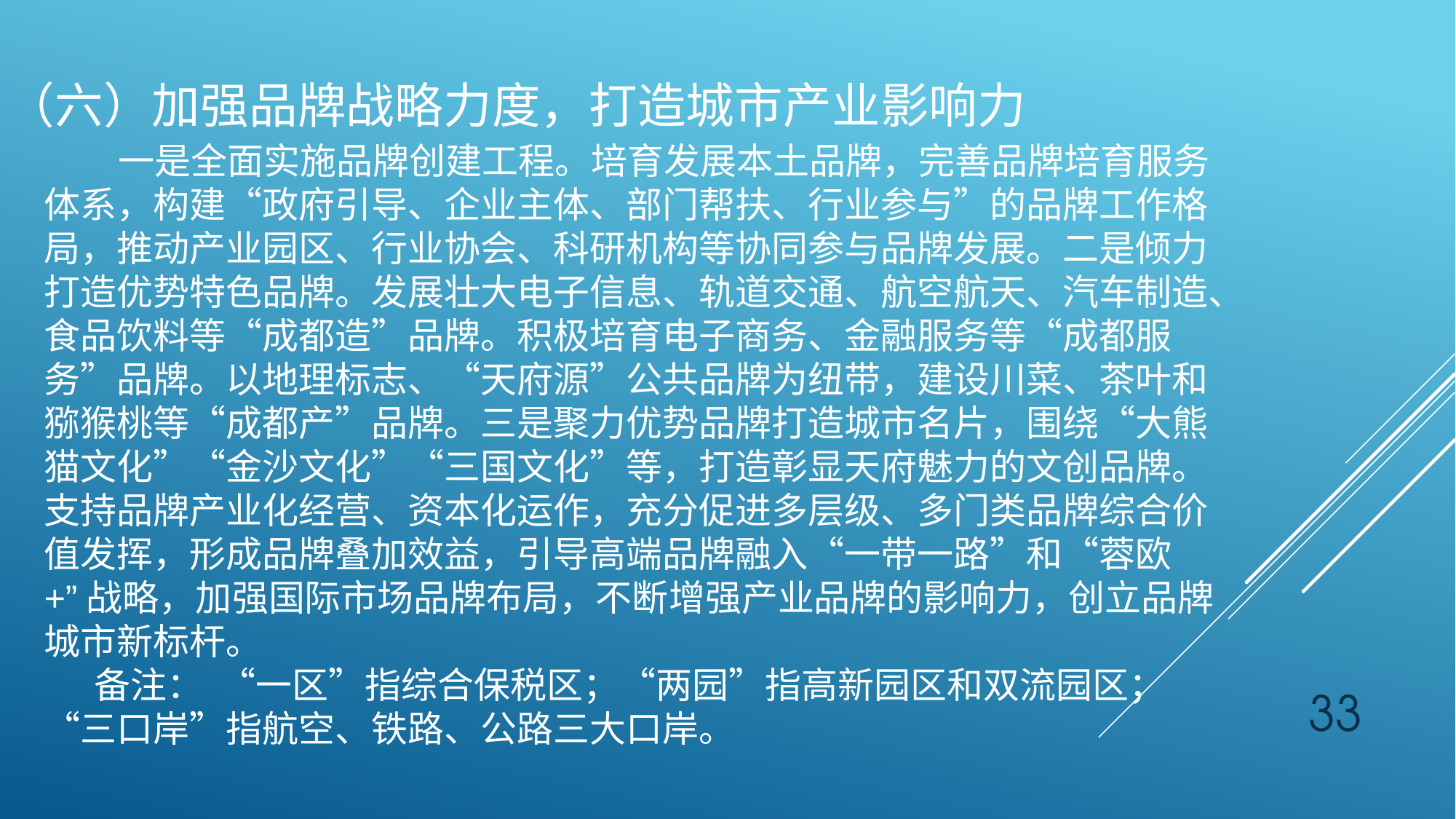

# （六）加强品牌战略力度，打造城市产业影响力
        一是全面实施品牌创建工程。培育发展本土品牌，完善品牌培育服务体系，构建“政府引导、企业主体、部门帮扶、行业参与”的品牌工作格局，推动产业园区、行业协会、科研机构等协同参与品牌发展。二是倾力打造优势特色品牌。发展壮大电子信息、轨道交通、航空航天、汽车制造、食品饮料等“成都造”品牌。积极培育电子商务、金融服务等“成都服务”品牌。以地理标志、“天府源”公共品牌为纽带，建设川菜、茶叶和猕猴桃等“成都产”品牌。三是聚力优势品牌打造城市名片，围绕“大熊猫文化”“金沙文化”“三国文化”等，打造彰显天府魅力的文创品牌。支持品牌产业化经营、资本化运作，充分促进多层级、多门类品牌综合价值发挥，形成品牌叠加效益，引导高端品牌融入“一带一路”和“蓉欧+”战略，加强国际市场品牌布局，不断增强产业品牌的影响力，创立品牌城市新标杆。
     备注：  “一区”指综合保税区；“两园”指高新园区和双流园区；“三口岸”指航空、铁路、公路三大口岸。
33